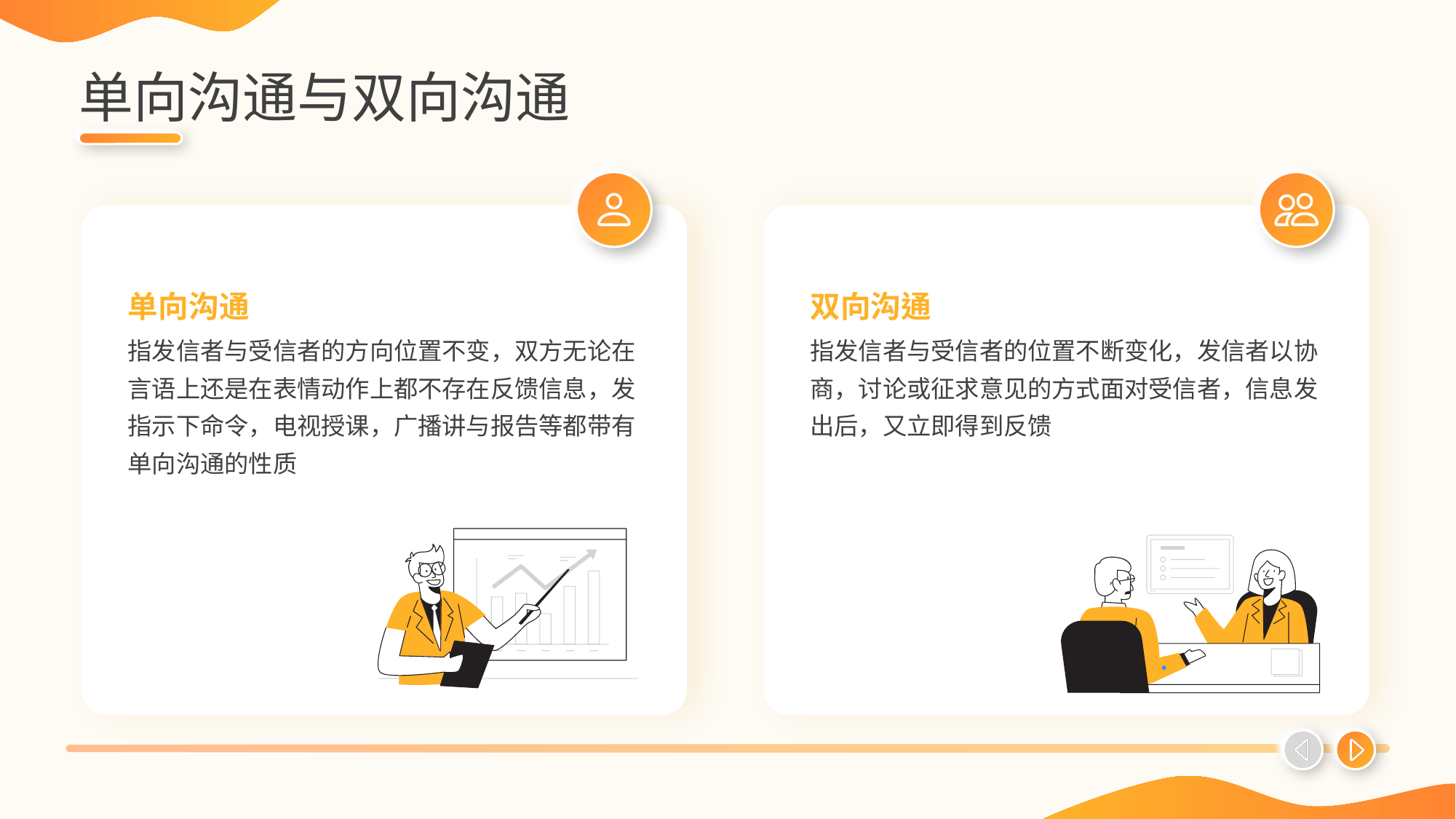

# 单向沟通与双向沟通

单向沟通
双向沟通
指发信者与受信者的方向位置不变，双方无论在言语上还是在表情动作上都不存在反馈信息，发指示下命令，电视授课，广播讲与报告等都带有单向沟通的性质
指发信者与受信者的位置不断变化，发信者以协商，讨论或征求意见的方式面对受信者，信息发出后，又立即得到反馈